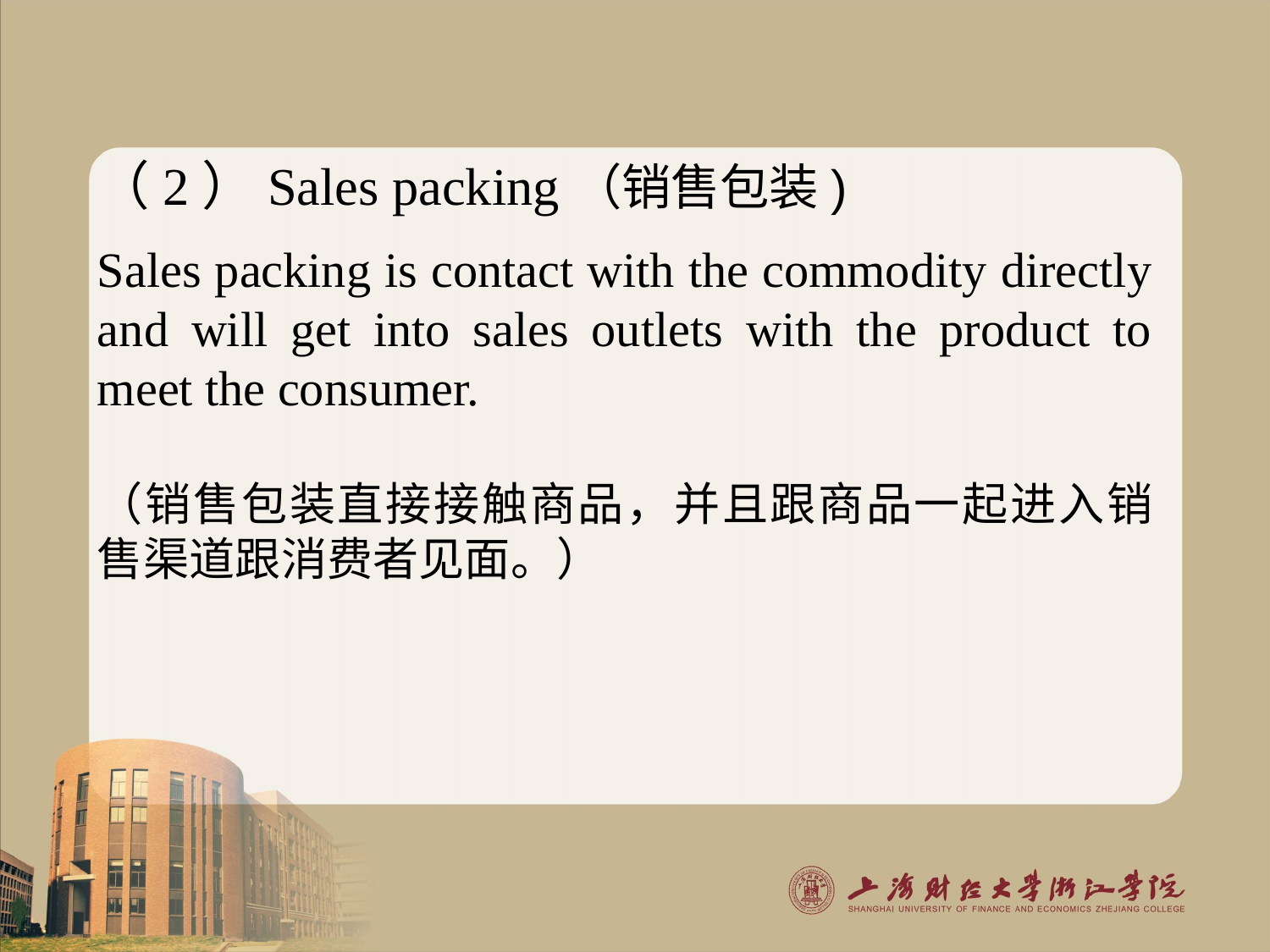

（2）Sales packing（销售包装)

Sales packing is contact with the commodity directly and will get into sales outlets with the product to meet the consumer.

（销售包装直接接触商品，并且跟商品一起进入销售渠道跟消费者见面。）